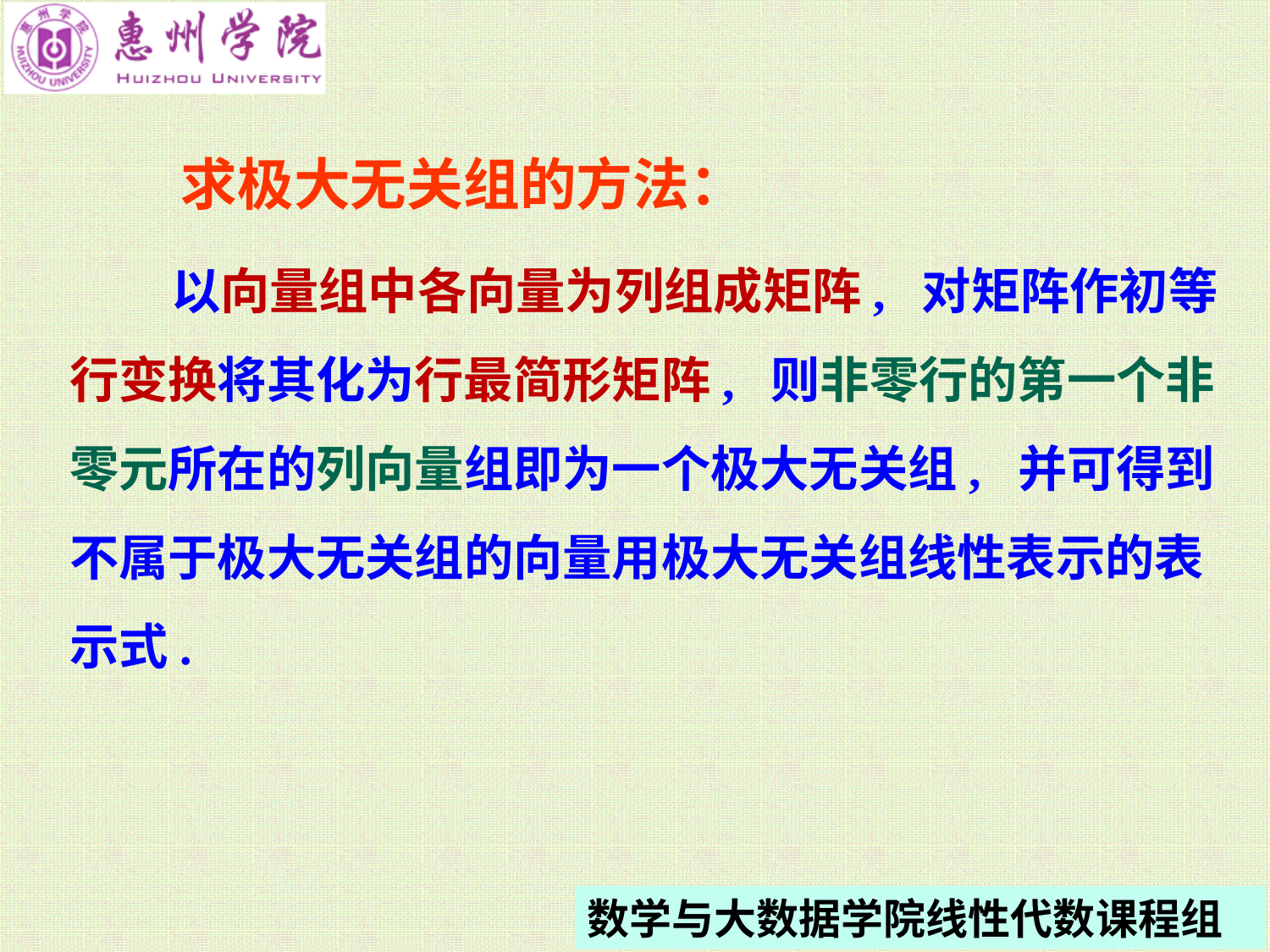

求极大无关组的方法：
        以向量组中各向量为列组成矩阵,  对矩阵作初等行变换将其化为行最简形矩阵,  则非零行的第一个非零元所在的列向量组即为一个极大无关组,  并可得到不属于极大无关组的向量用极大无关组线性表示的表示式.